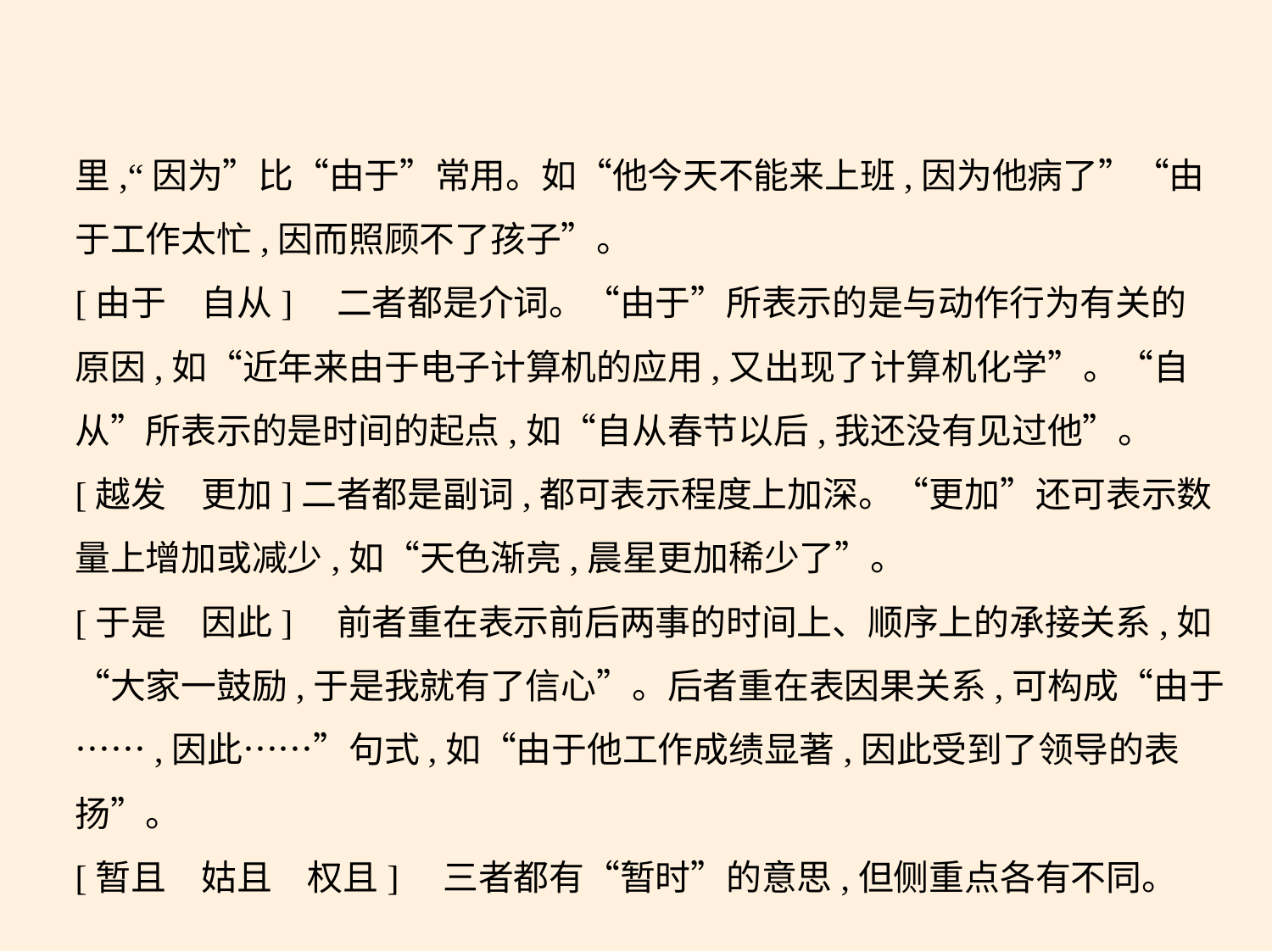

里,“因为”比“由于”常用。如“他今天不能来上班,因为他病了”“由
于工作太忙,因而照顾不了孩子”。
[由于　自从]　二者都是介词。“由于”所表示的是与动作行为有关的
原因,如“近年来由于电子计算机的应用,又出现了计算机化学”。“自
从”所表示的是时间的起点,如“自从春节以后,我还没有见过他”。
[越发　更加]二者都是副词,都可表示程度上加深。“更加”还可表示数
量上增加或减少,如“天色渐亮,晨星更加稀少了”。
[于是　因此]　前者重在表示前后两事的时间上、顺序上的承接关系,如
“大家一鼓励,于是我就有了信心”。后者重在表因果关系,可构成“由于
……,因此……”句式,如“由于他工作成绩显著,因此受到了领导的表
扬”。
[暂且　姑且　权且]　三者都有“暂时”的意思,但侧重点各有不同。